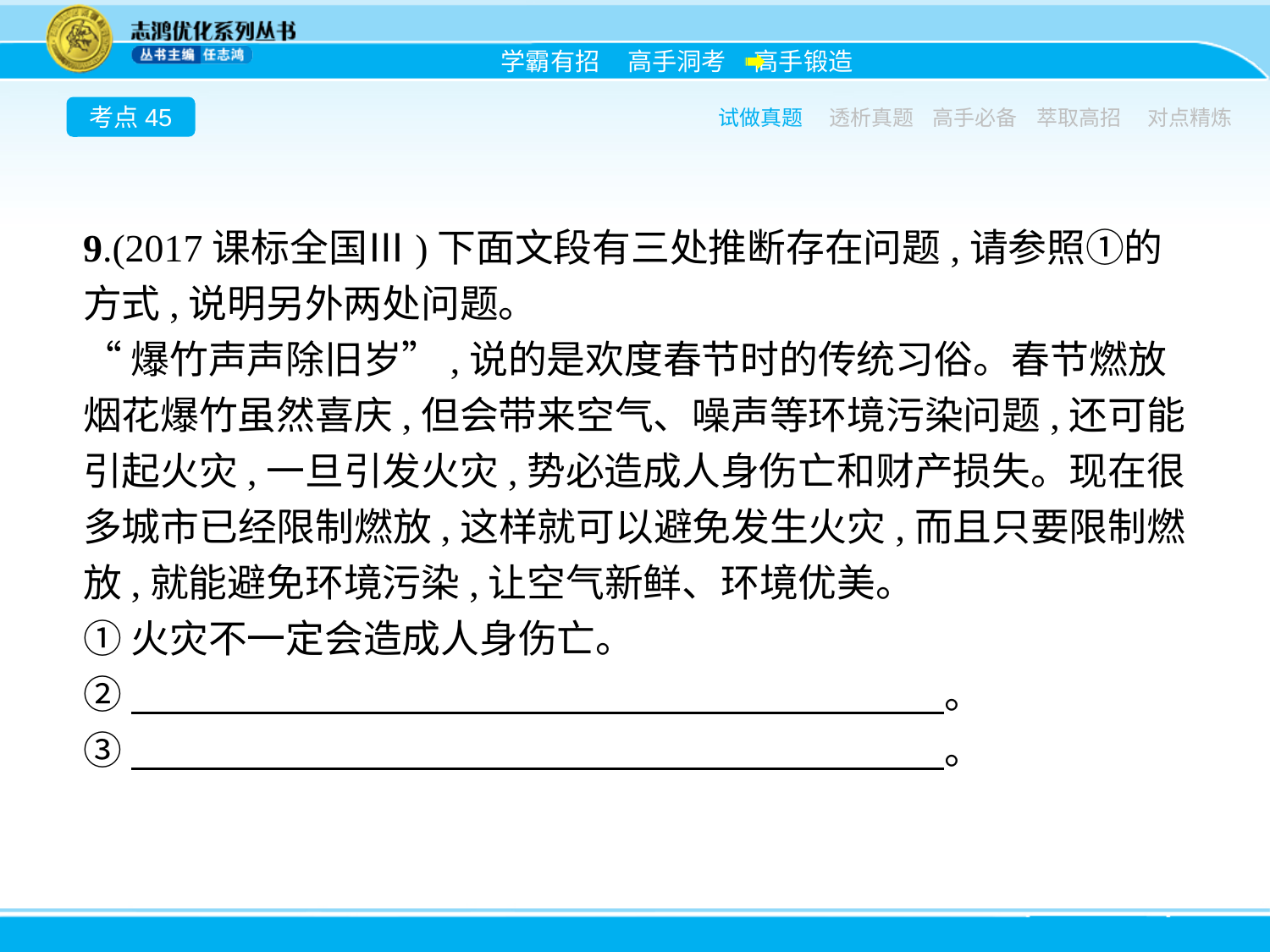

考点45
试做真题
透析真题
高手必备
萃取高招
对点精炼
9.(2017课标全国Ⅲ)下面文段有三处推断存在问题,请参照①的方式,说明另外两处问题。
“爆竹声声除旧岁”,说的是欢度春节时的传统习俗。春节燃放烟花爆竹虽然喜庆,但会带来空气、噪声等环境污染问题,还可能引起火灾,一旦引发火灾,势必造成人身伤亡和财产损失。现在很多城市已经限制燃放,这样就可以避免发生火灾,而且只要限制燃放,就能避免环境污染,让空气新鲜、环境优美。
①火灾不一定会造成人身伤亡。
②　　　　　　　　　　　　　　　　　　　　　。
③　　　　　　　　　　　　　　　　　　　　　。